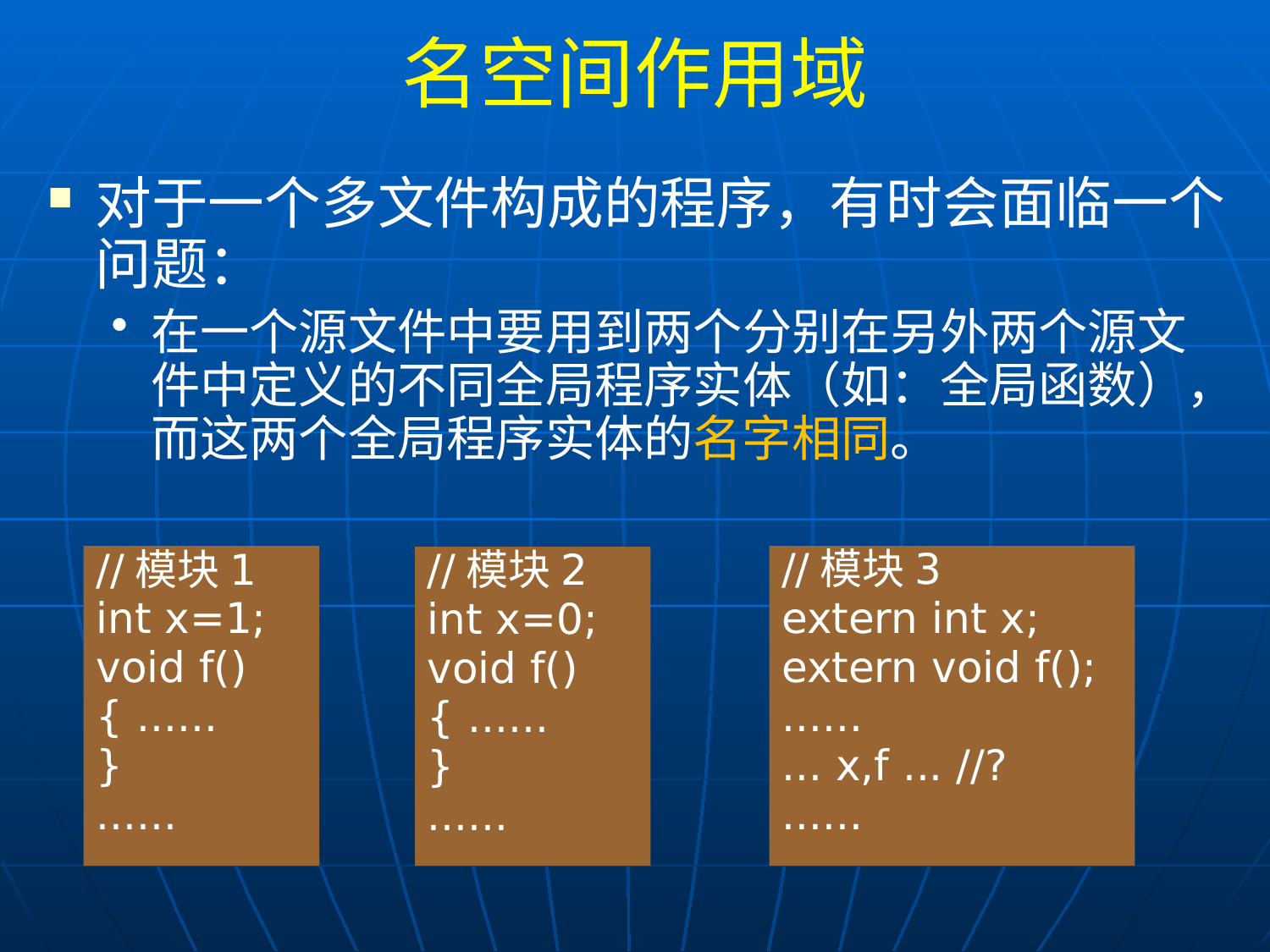

# 名空间作用域
对于一个多文件构成的程序，有时会面临一个问题：
在一个源文件中要用到两个分别在另外两个源文件中定义的不同全局程序实体（如：全局函数），而这两个全局程序实体的名字相同。
//模块1
int x=1;
void f()
{ ......
}
......
//模块3
extern int x;
extern void f();
......
... x,f ... //?
......
//模块2
int x=0;
void f()
{ ......
}
......